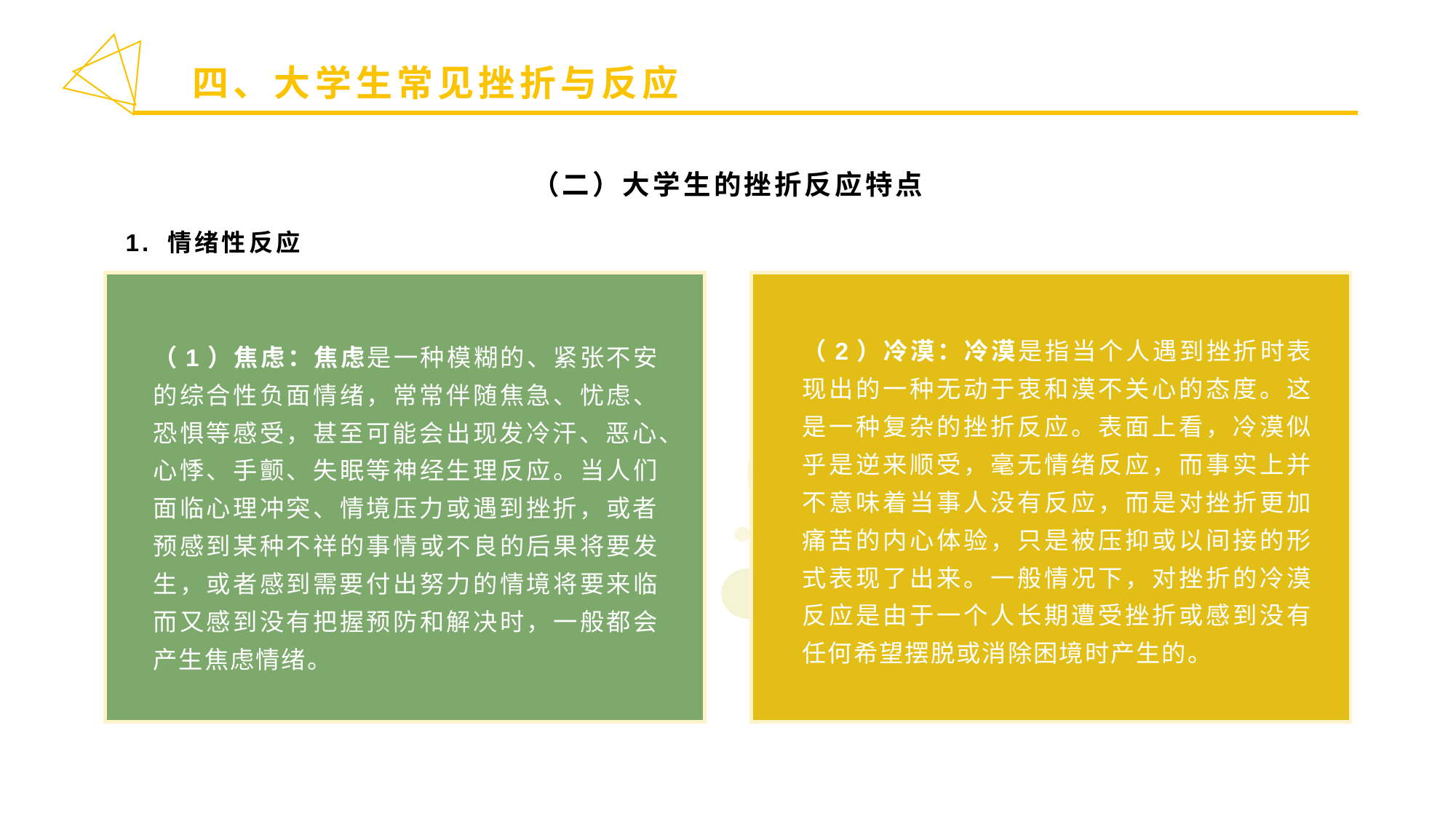

四、大学生常见挫折与反应
（二）大学生的挫折反应特点
1. 情绪性反应

（2）冷漠：冷漠是指当个人遇到挫折时表现出的一种无动于衷和漠不关心的态度。这是一种复杂的挫折反应。表面上看，冷漠似乎是逆来顺受，毫无情绪反应，而事实上并不意味着当事人没有反应，而是对挫折更加痛苦的内心体验，只是被压抑或以间接的形式表现了出来。一般情况下，对挫折的冷漠反应是由于一个人长期遭受挫折或感到没有任何希望摆脱或消除困境时产生的。
（1）焦虑：焦虑是一种模糊的、紧张不安的综合性负面情绪，常常伴随焦急、忧虑、恐惧等感受，甚至可能会出现发冷汗、恶心、心悸、手颤、失眠等神经生理反应。当人们面临心理冲突、情境压力或遇到挫折，或者预感到某种不祥的事情或不良的后果将要发生，或者感到需要付出努力的情境将要来临而又感到没有把握预防和解决时，一般都会产生焦虑情绪。